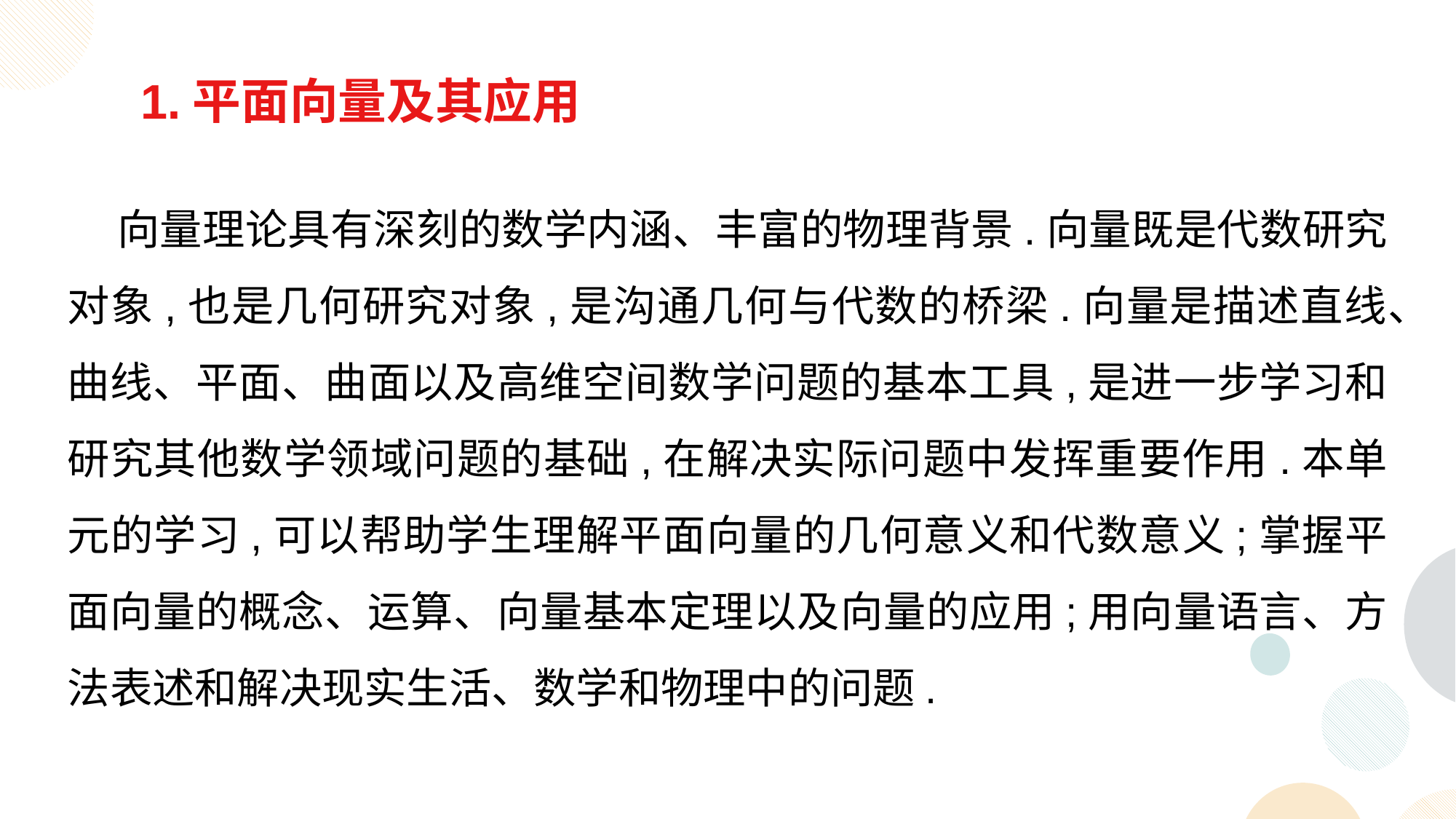

1.平面向量及其应用
    向量理论具有深刻的数学内涵、丰富的物理背景.向量既是代数研究对象,也是几何研究对象,是沟通几何与代数的桥梁.向量是描述直线、曲线、平面、曲面以及高维空间数学问题的基本工具,是进一步学习和研究其他数学领域问题的基础,在解决实际问题中发挥重要作用.本单元的学习,可以帮助学生理解平面向量的几何意义和代数意义;掌握平面向量的概念、运算、向量基本定理以及向量的应用;用向量语言、方法表述和解决现实生活、数学和物理中的问题.